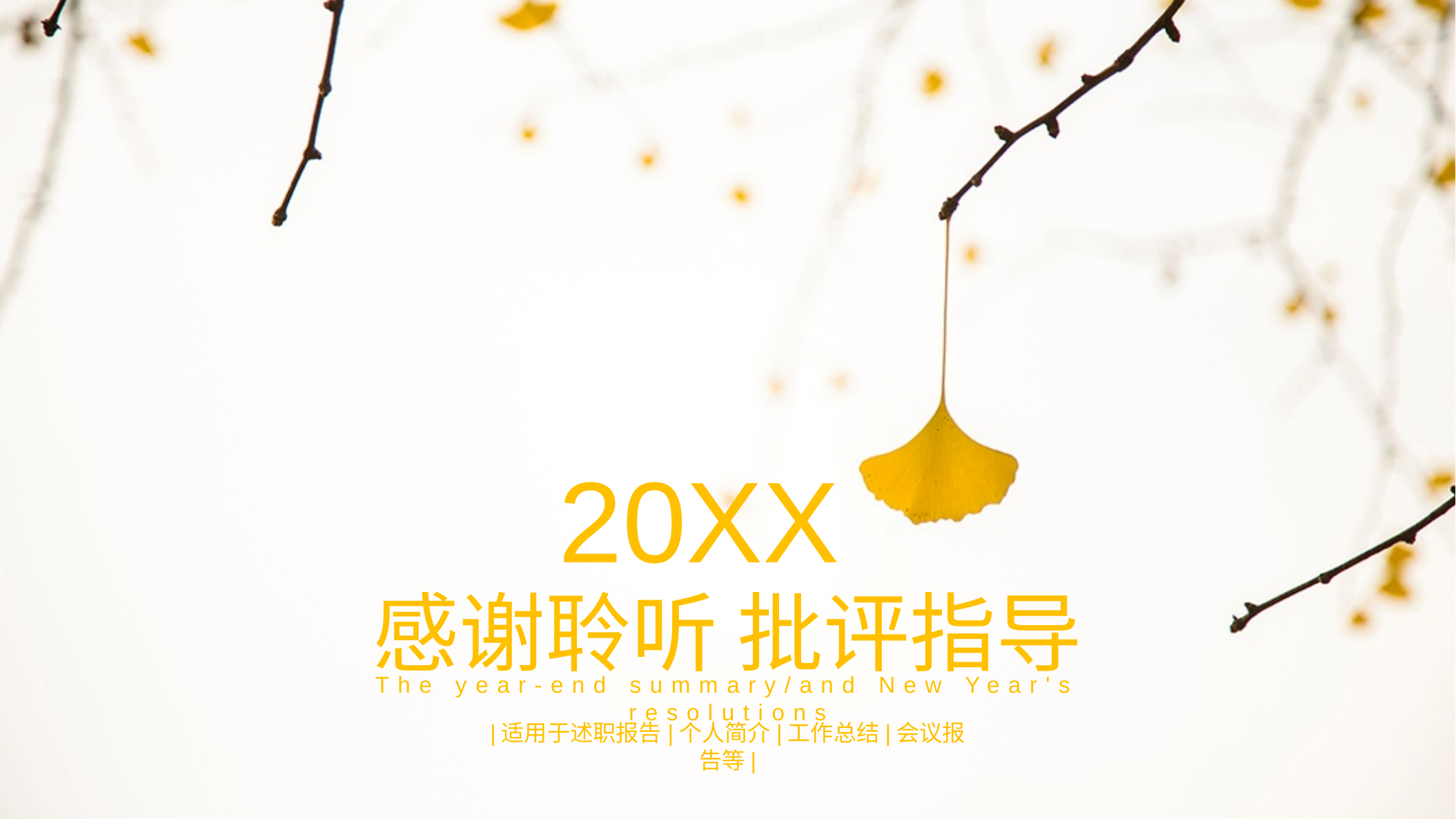

20XX
感谢聆听 批评指导
The year-end summary/and New Year's resolutions
|适用于述职报告|个人简介|工作总结|会议报告等|